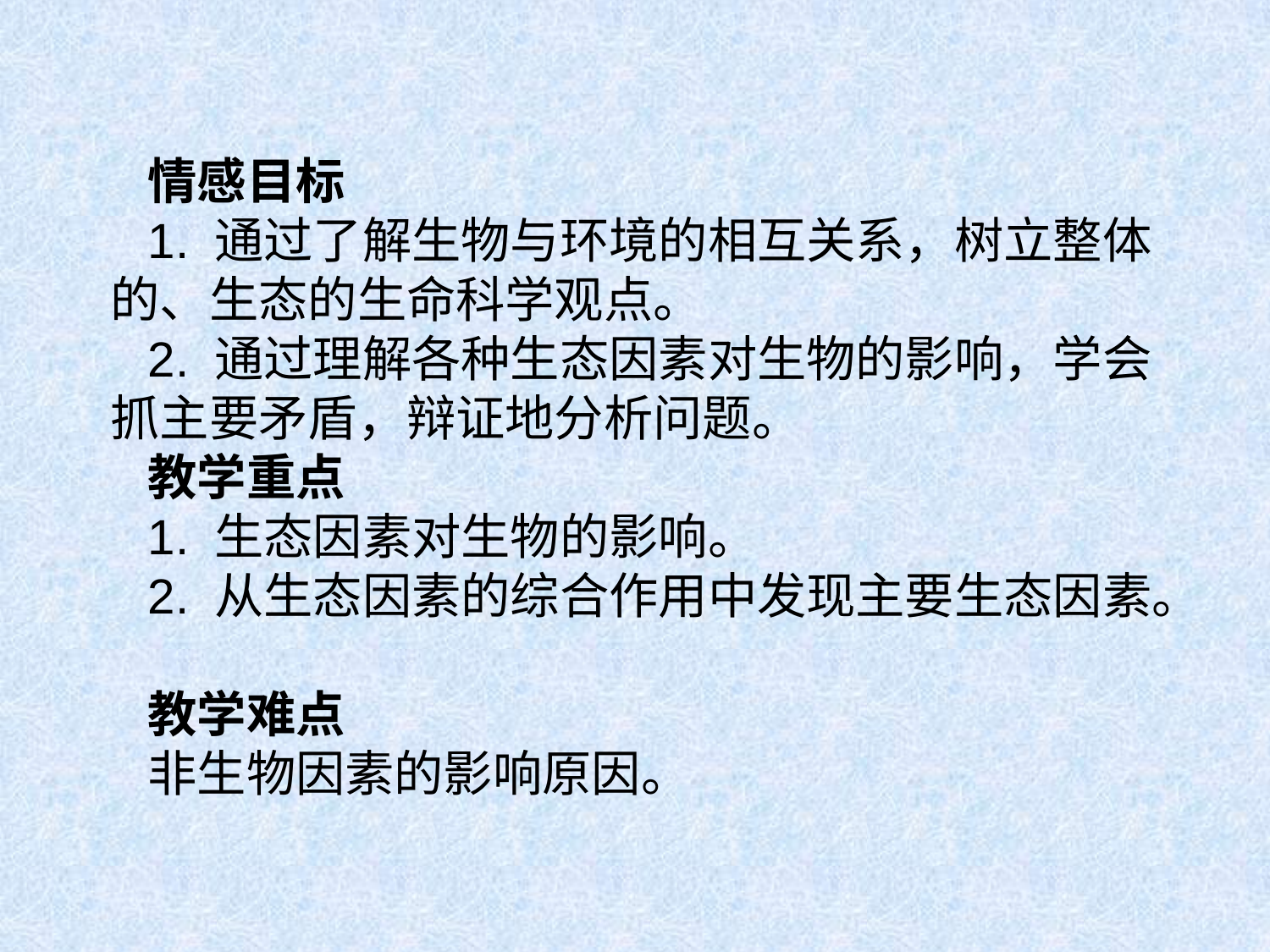

情感目标
1. 通过了解生物与环境的相互关系，树立整体的、生态的生命科学观点。
2. 通过理解各种生态因素对生物的影响，学会抓主要矛盾，辩证地分析问题。
教学重点
1. 生态因素对生物的影响。
2. 从生态因素的综合作用中发现主要生态因素。
教学难点
非生物因素的影响原因。